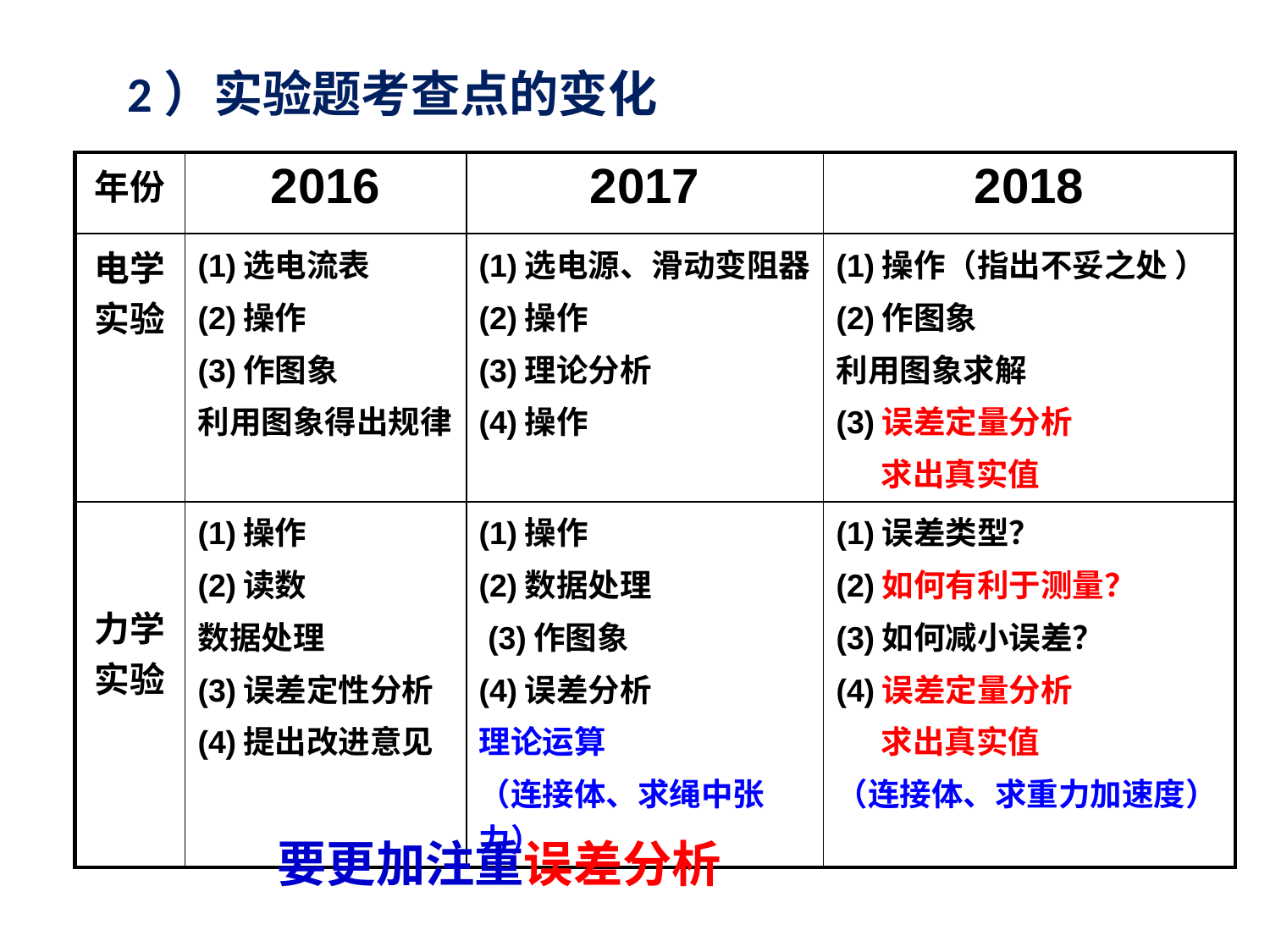

2）实验题考查点的变化
| 年份 | 2016 | 2017 | 2018 |
| --- | --- | --- | --- |
| 电学实验 | (1)选电流表 (2)操作 (3)作图象 利用图象得出规律 | (1)选电源、滑动变阻器 (2)操作 (3)理论分析 (4)操作 | (1)操作（指出不妥之处 ） (2)作图象 利用图象求解 (3)误差定量分析 求出真实值 |
| 力学实验 | (1)操作 (2)读数 数据处理 (3)误差定性分析 (4)提出改进意见 | (1)操作 (2)数据处理 (3)作图象 (4)误差分析 理论运算 （连接体、求绳中张力） | (1)误差类型？ (2)如何有利于测量？ (3)如何减小误差？ (4)误差定量分析 求出真实值 （连接体、求重力加速度） |
要更加注重误差分析